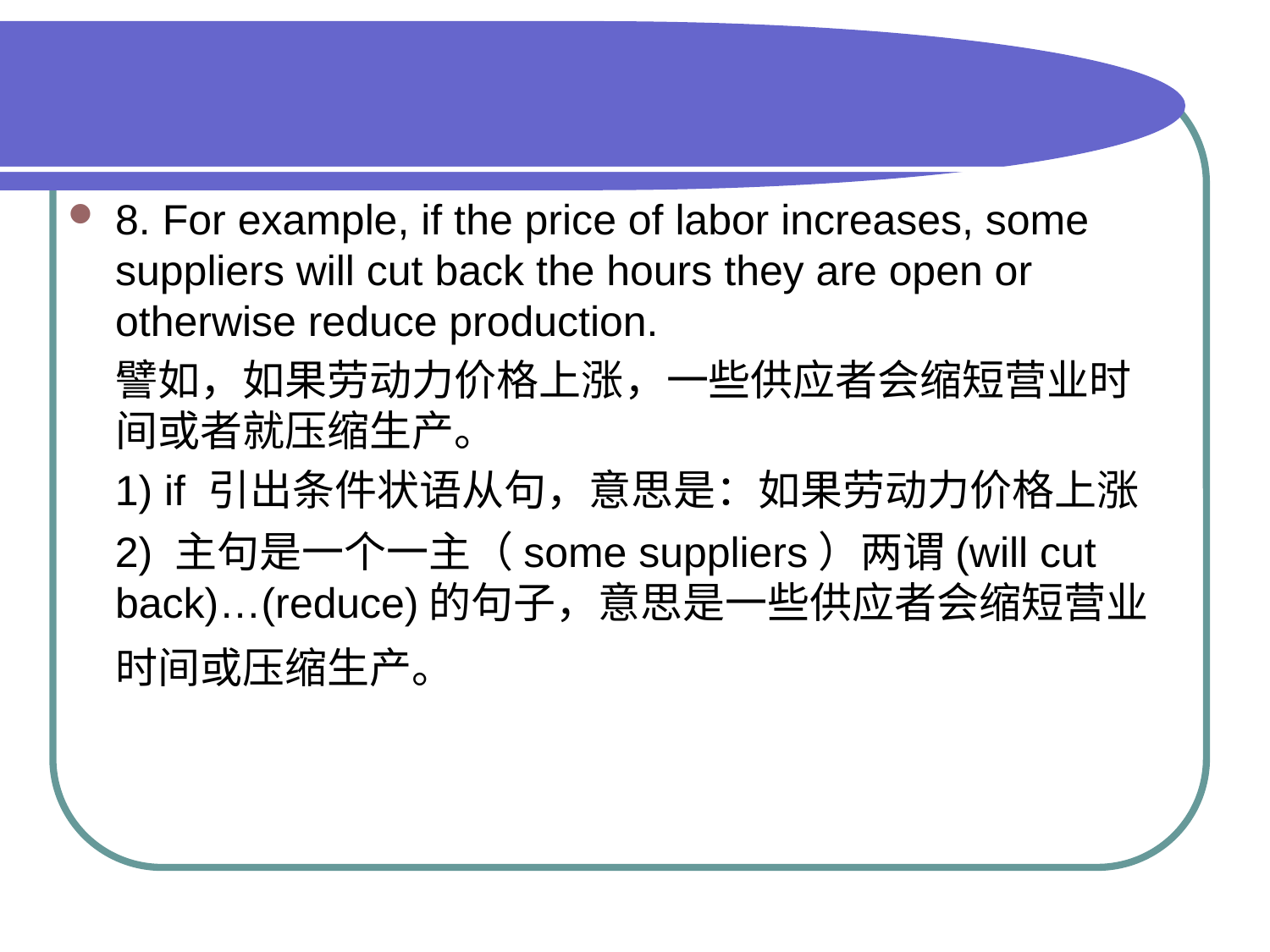

#
8. For example, if the price of labor increases, some suppliers will cut back the hours they are open or otherwise reduce production.
    譬如，如果劳动力价格上涨，一些供应者会缩短营业时间或者就压缩生产。
    1) if 引出条件状语从句，意思是：如果劳动力价格上涨
    2) 主句是一个一主（some suppliers）两谓(will cut back)…(reduce)的句子，意思是一些供应者会缩短营业时间或压缩生产。